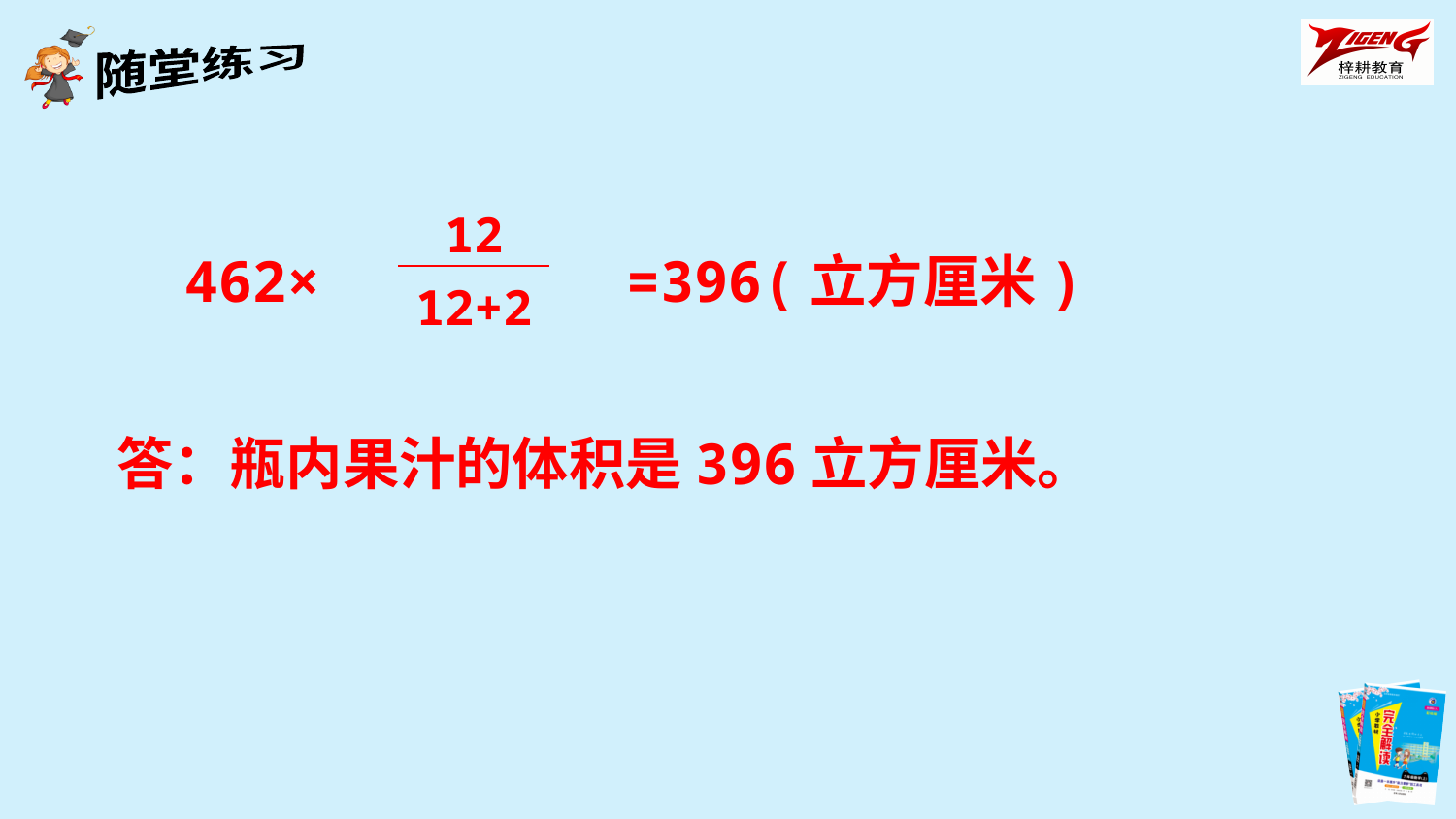

| 12 |
| --- |
| 12+2 |
462×         =396(立方厘米)
答：瓶内果汁的体积是396立方厘米。